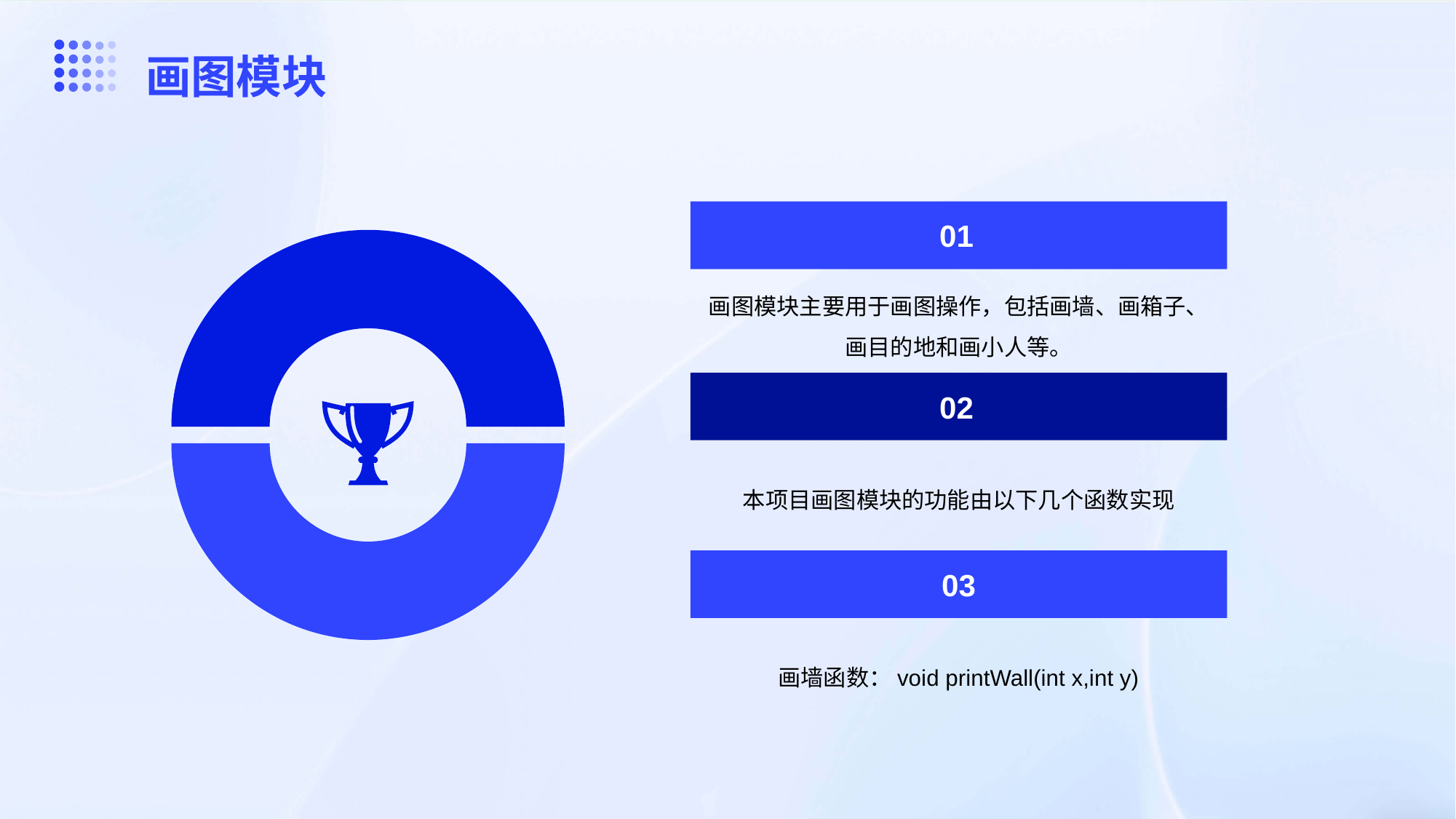

画图模块

01

画图模块主要用于画图操作，包括画墙、画箱子、画目的地和画小人等。

02

本项目画图模块的功能由以下几个函数实现

03
画墙函数：void printWall(int x,int y)